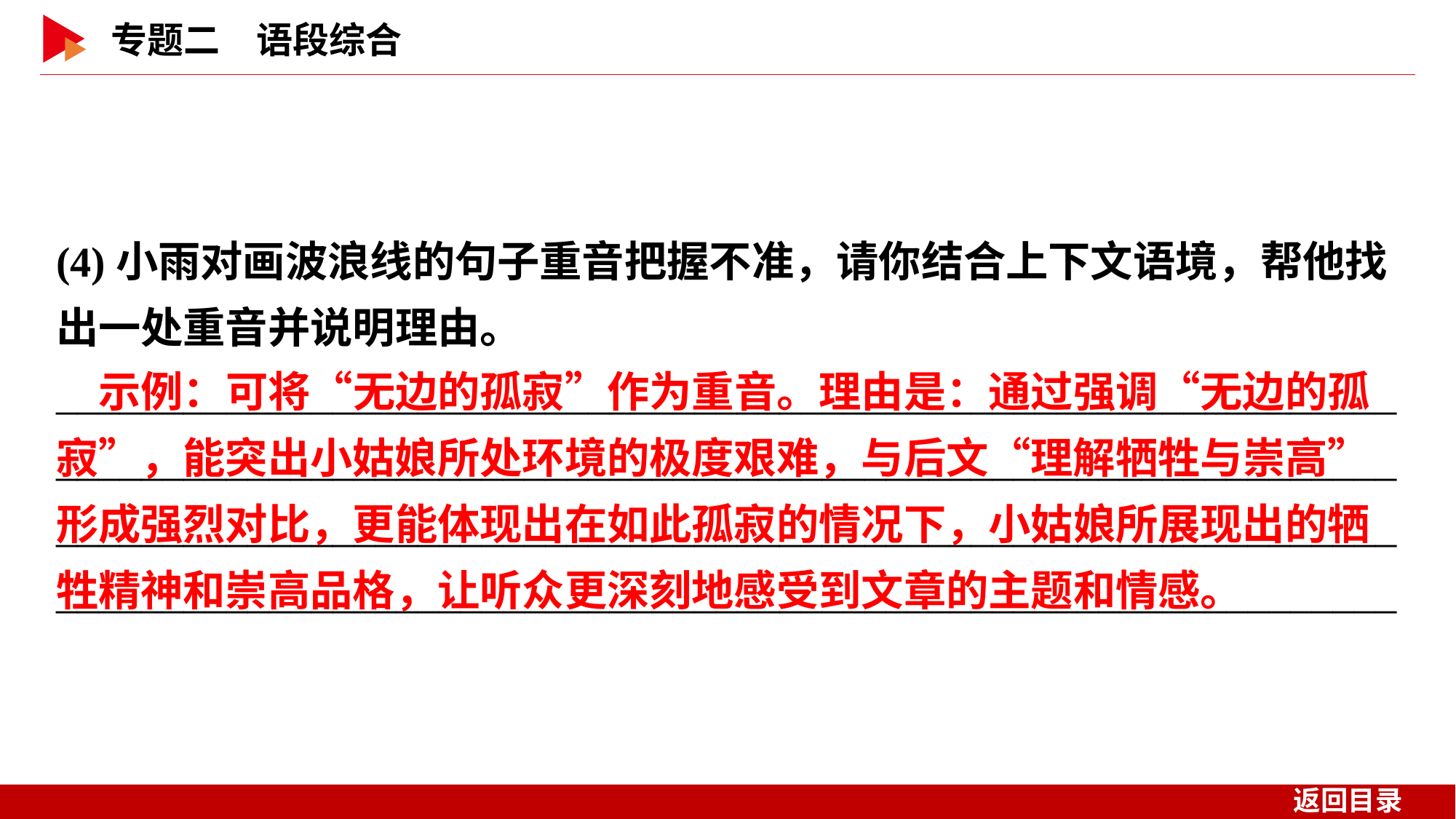

(4)小雨对画波浪线的句子重音把握不准，请你结合上下文语境，帮他找出一处重音并说明理由。
____________________________________________________________________________________________________________________________________________________________________________________________________________________________________________________________
　示例：可将“无边的孤寂”作为重音。理由是：通过强调“无边的孤寂”，能突出小姑娘所处环境的极度艰难，与后文“理解牺牲与崇高”形成强烈对比，更能体现出在如此孤寂的情况下，小姑娘所展现出的牺牲精神和崇高品格，让听众更深刻地感受到文章的主题和情感。